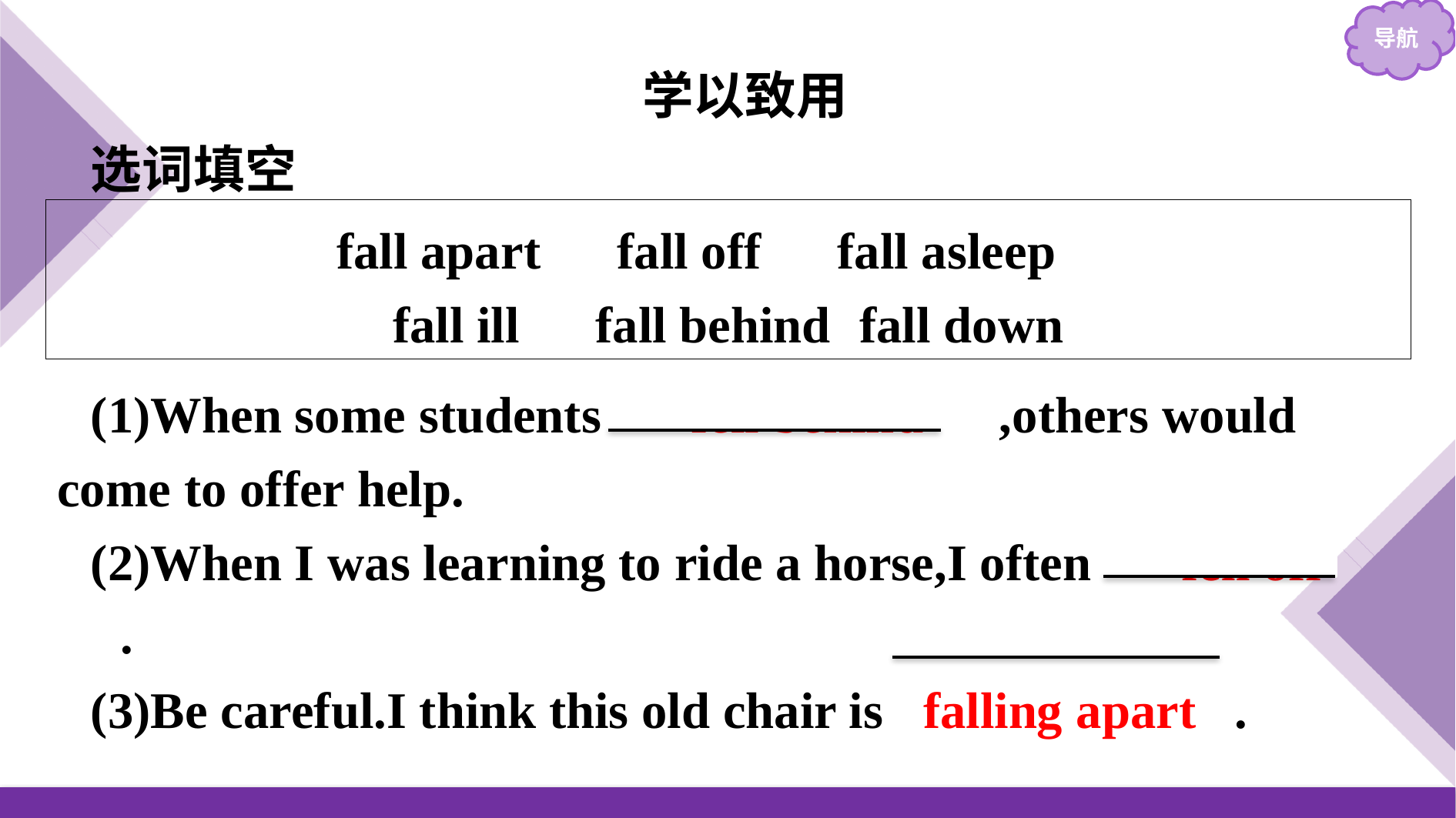

学以致用
选词填空
fall apart　fall off　fall asleep
fall ill　fall behind  fall down
(1)When some students 　fell behind　,others would come to offer help.
(2)When I was learning to ride a horse,I often 　fell off　.
(3)Be careful.I think this old chair is   falling apart   .